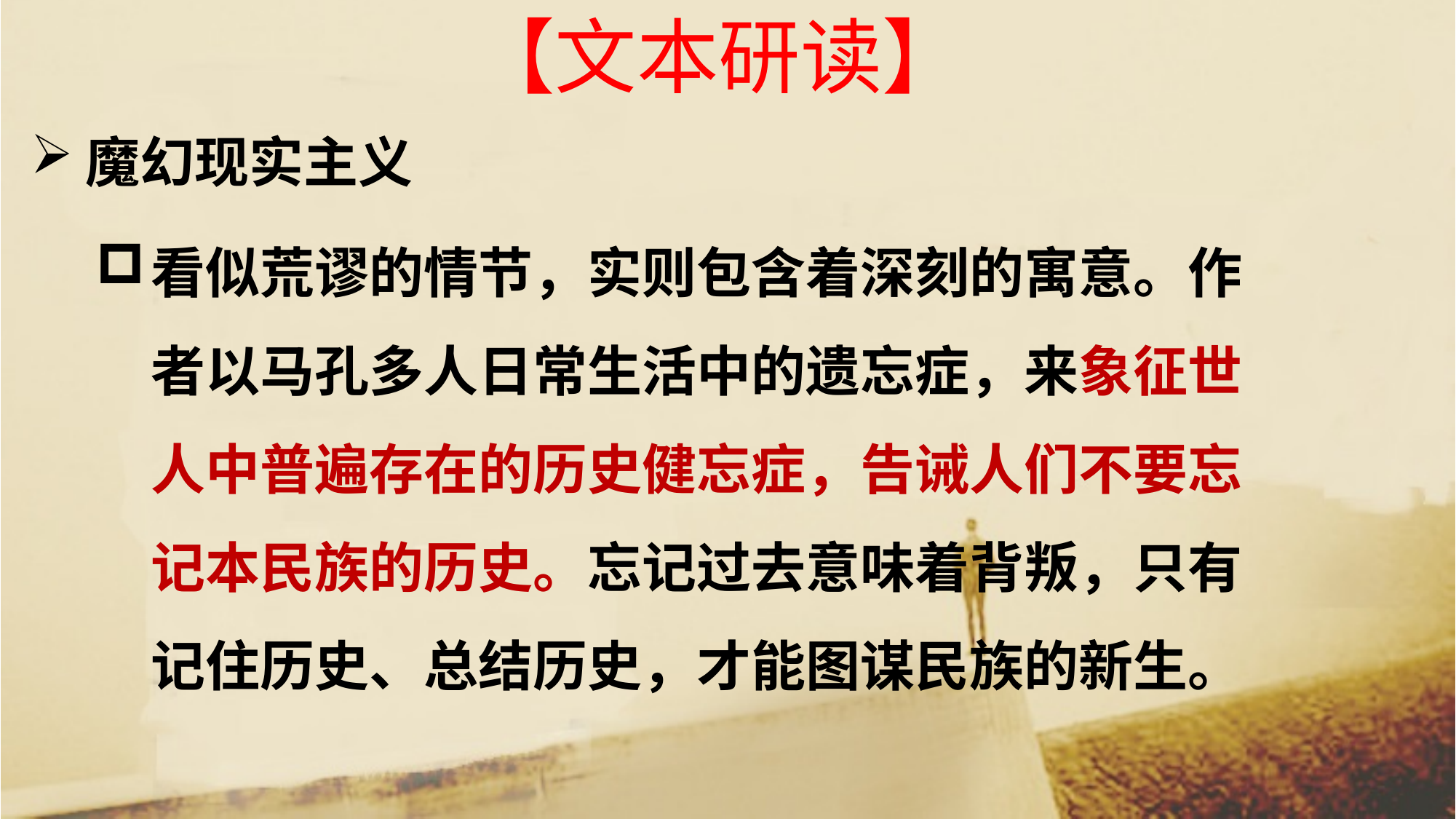

【文本研读】
魔幻现实主义
看似荒谬的情节，实则包含着深刻的寓意。作者以马孔多人日常生活中的遗忘症，来象征世人中普遍存在的历史健忘症，告诫人们不要忘记本民族的历史。忘记过去意味着背叛，只有记住历史、总结历史，才能图谋民族的新生。